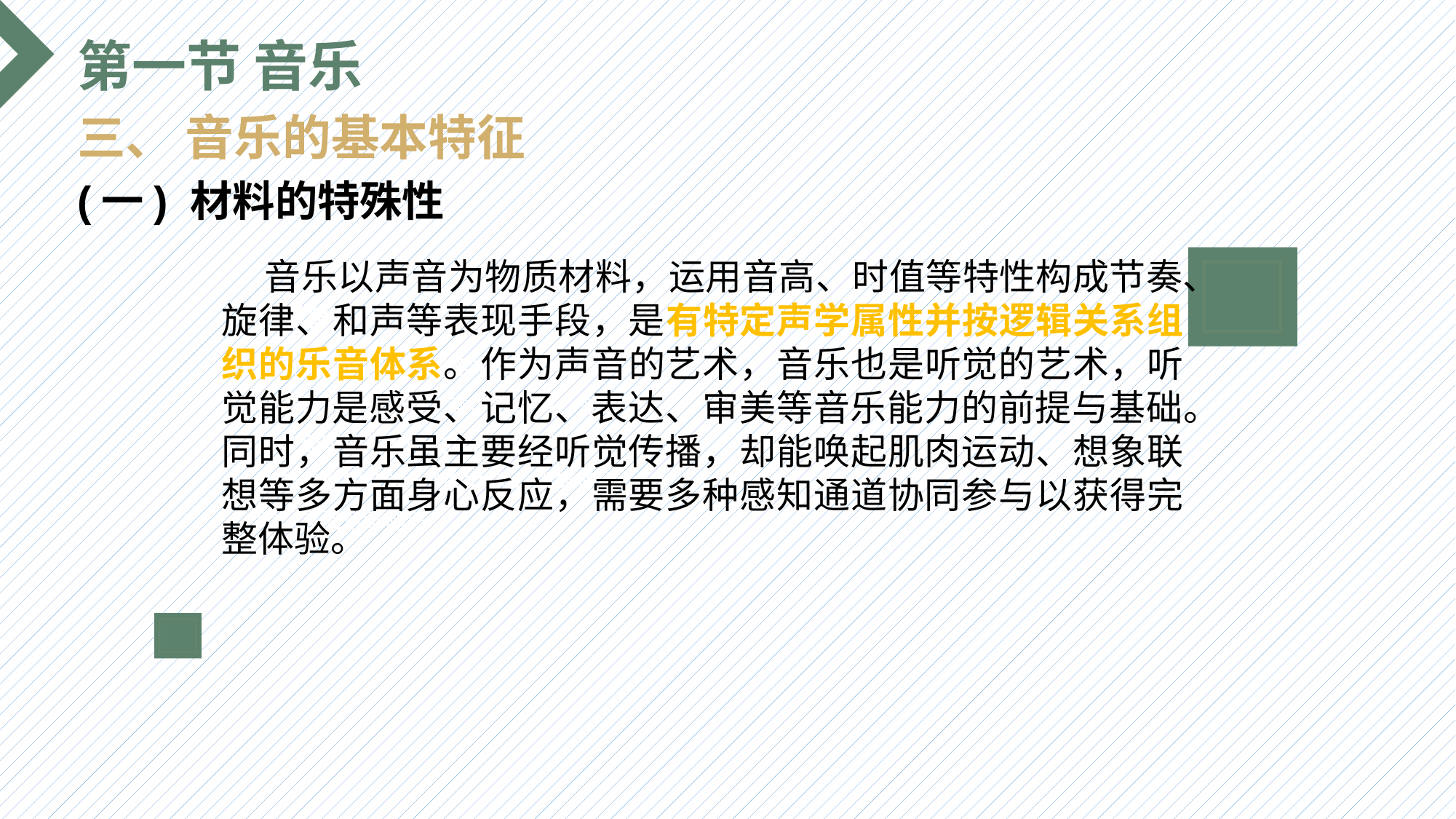

第一节 音乐
三、 音乐的基本特征
(一) 材料的特殊性

    音乐以声音为物质材料，运用音高、时值等特性构成节奏、旋律、和声等表现手段，是有特定声学属性并按逻辑关系组织的乐音体系。作为声音的艺术，音乐也是听觉的艺术，听觉能力是感受、记忆、表达、审美等音乐能力的前提与基础。同时，音乐虽主要经听觉传播，却能唤起肌肉运动、想象联想等多方面身心反应，需要多种感知通道协同参与以获得完整体验。

选题背景
输入您的内容，请简要说明，言简意赅即可输入您的内容，请简要说明，言简意赅即可输入您的内容，请简要说明，言简意赅即可输入您的内容，请简要说明，言简意赅即可